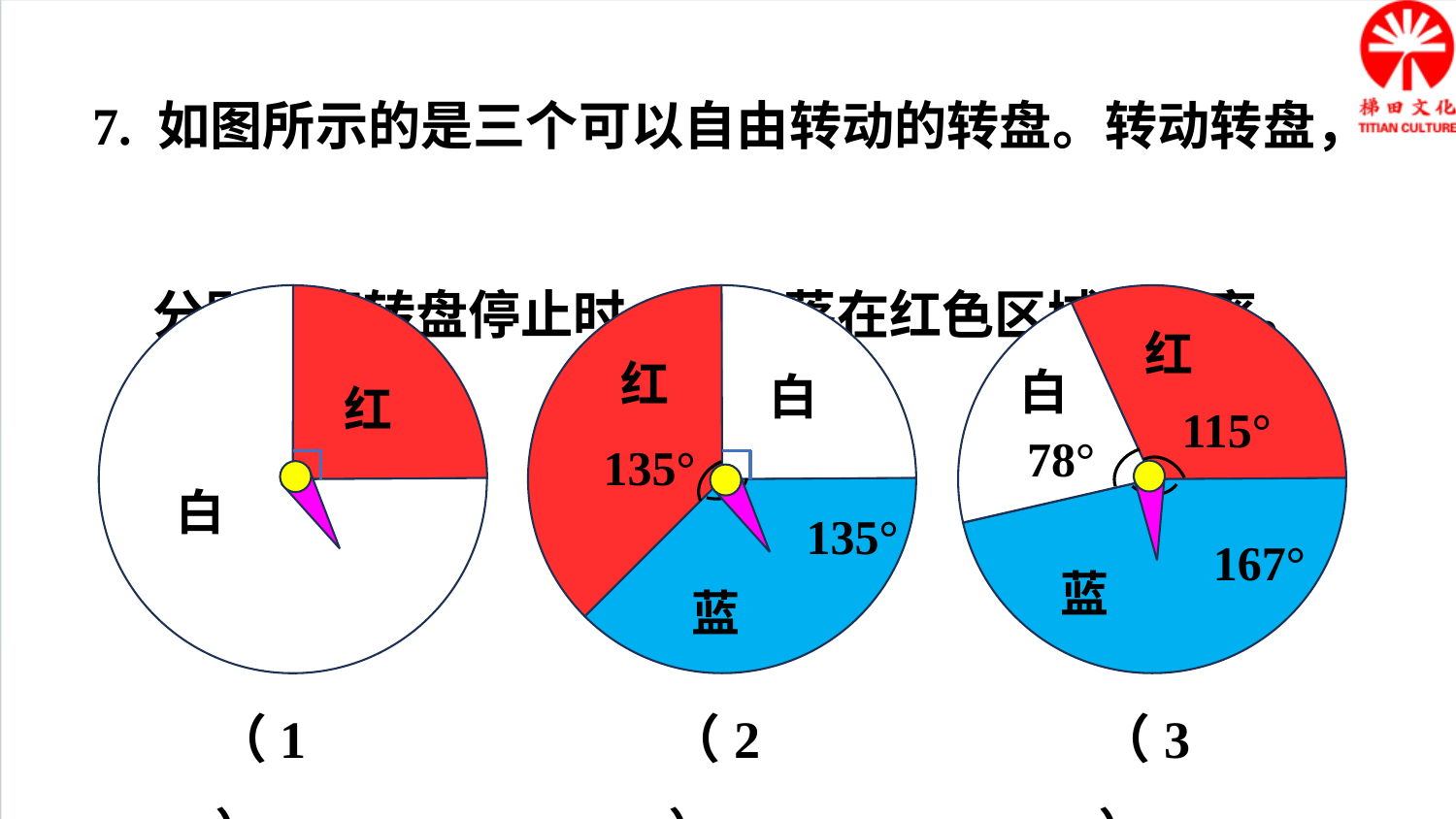

7. 如图所示的是三个可以自由转动的转盘。转动转盘，
    分别计算转盘停止时，指针落在红色区域的概率。

红
白
蓝
135°

135°

红
白
115°
78°
167°
蓝

红
白

（1）
（2）
（3）